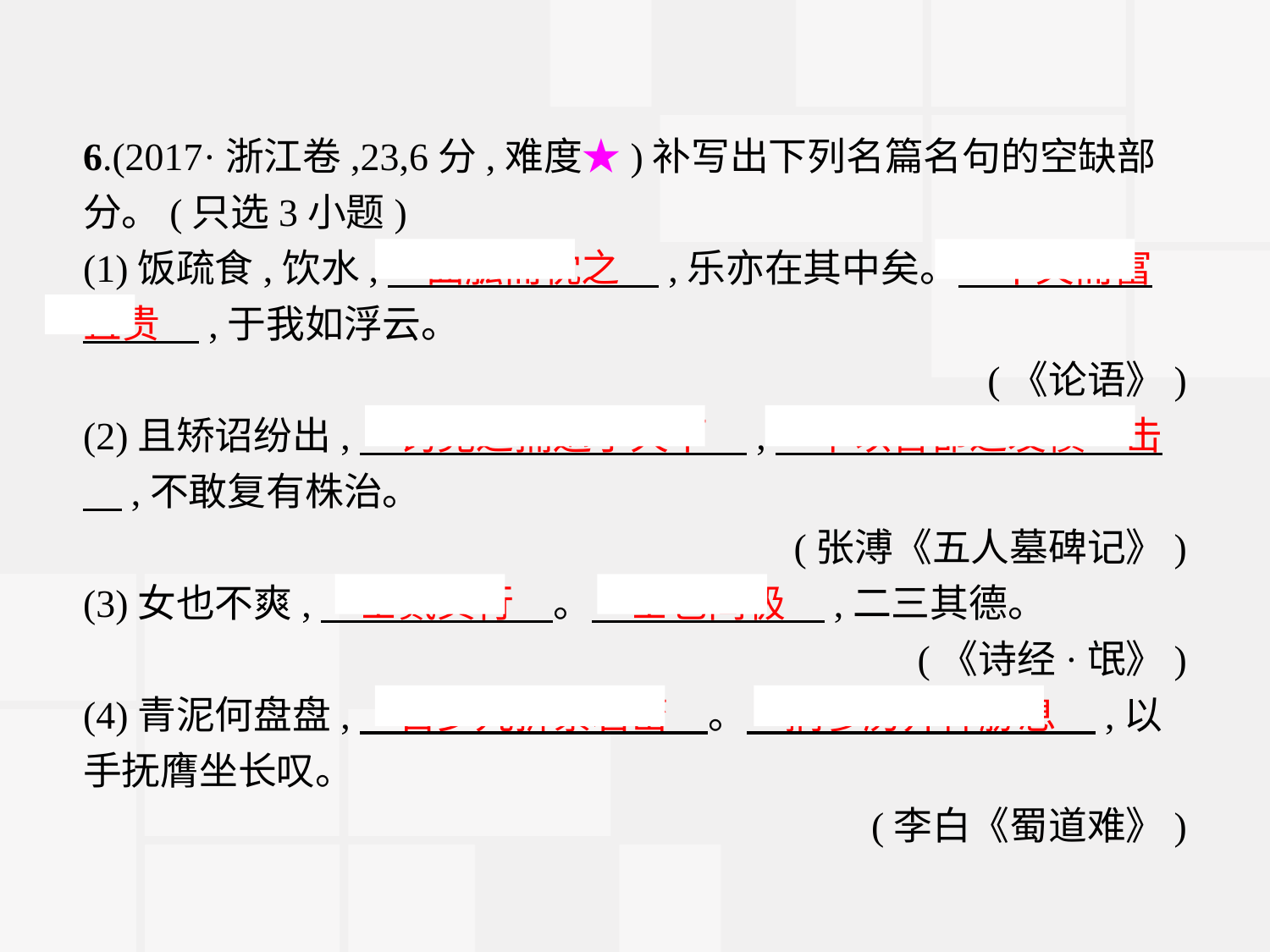

6.(2017·浙江卷,23,6分,难度★)补写出下列名篇名句的空缺部分。(只选3小题)
(1)饭疏食,饮水,　曲肱而枕之　,乐亦在其中矣。　不义而富且贵　,于我如浮云。
(《论语》)
(2)且矫诏纷出,　钩党之捕遍于天下　,　卒以吾郡之发愤一击　,不敢复有株治。
(张溥《五人墓碑记》)
(3)女也不爽,　士贰其行　。　士也罔极　,二三其德。
(《诗经·氓》)
(4)青泥何盘盘,　百步九折萦岩峦　。　扪参历井仰胁息　,以手抚膺坐长叹。
(李白《蜀道难》)